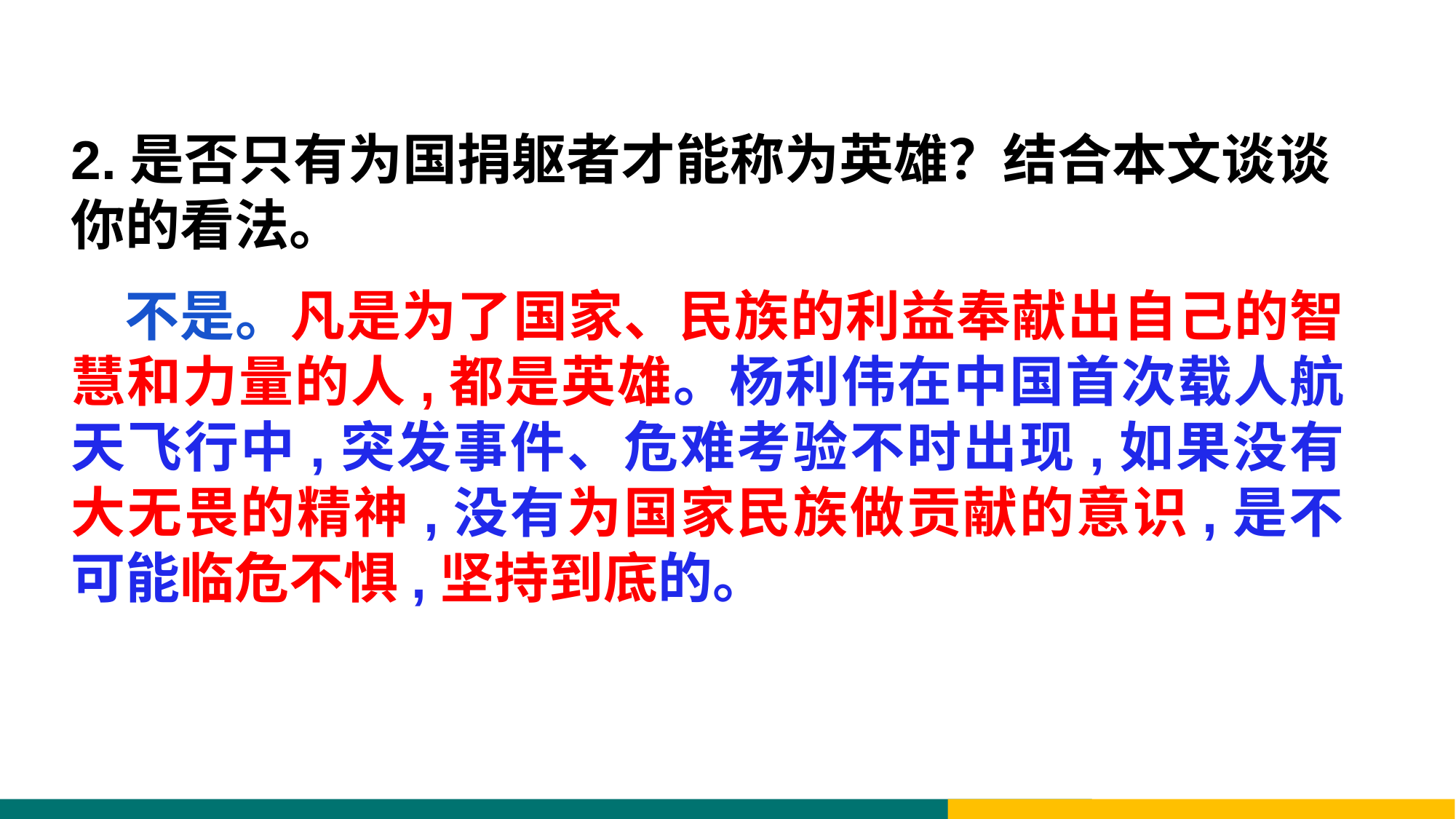

2.是否只有为国捐躯者才能称为英雄？结合本文谈谈你的看法。
    不是。凡是为了国家、民族的利益奉献出自己的智慧和力量的人,都是英雄。杨利伟在中国首次载人航天飞行中,突发事件、危难考验不时出现,如果没有大无畏的精神,没有为国家民族做贡献的意识,是不可能临危不惧,坚持到底的。